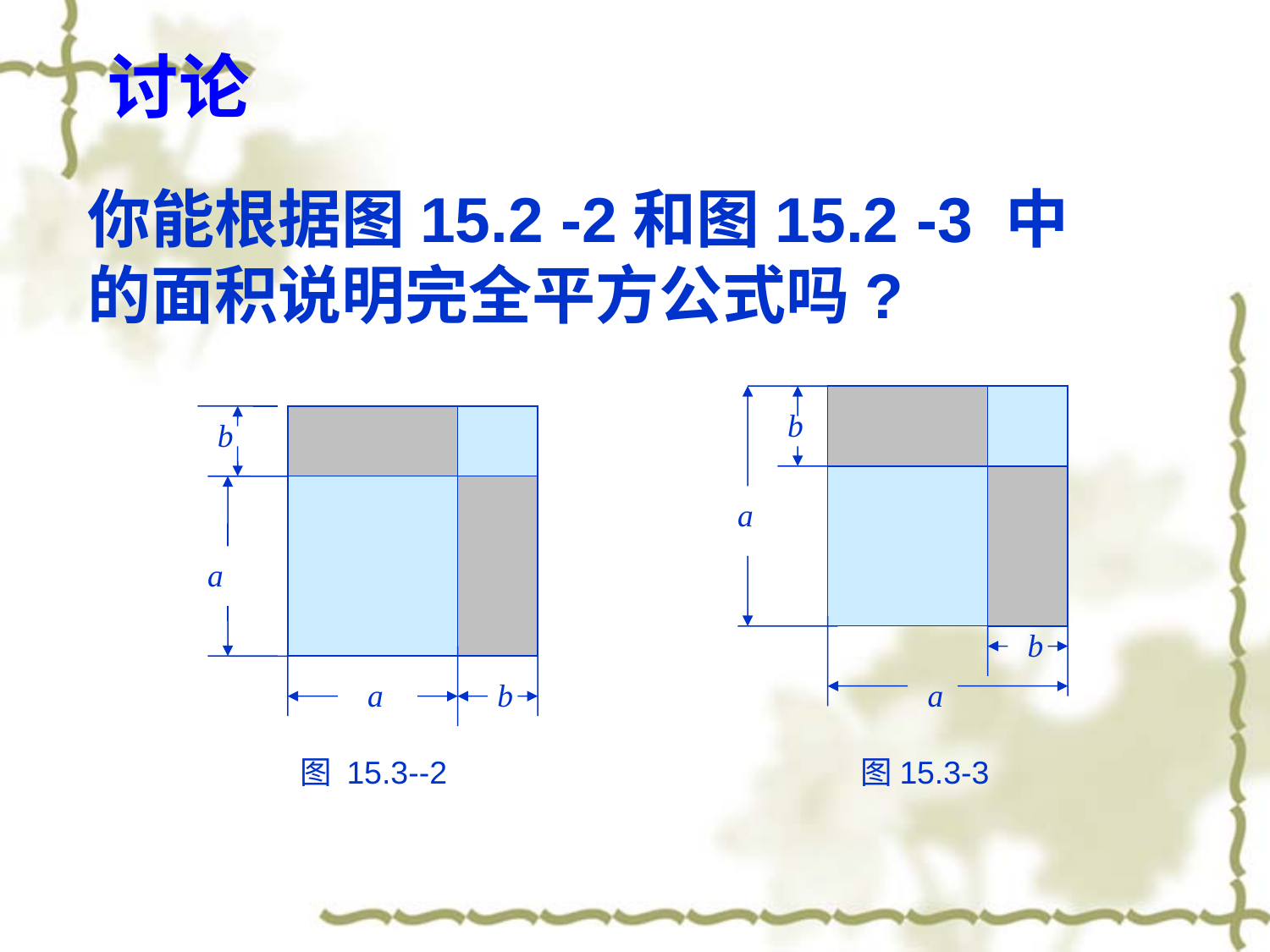

讨论

你能根据图15.2 -2和图15.2 -3 中的面积说明完全平方公式吗?

b

b

a
a

b

a
b
a

图 15.3--2
图15.3-3